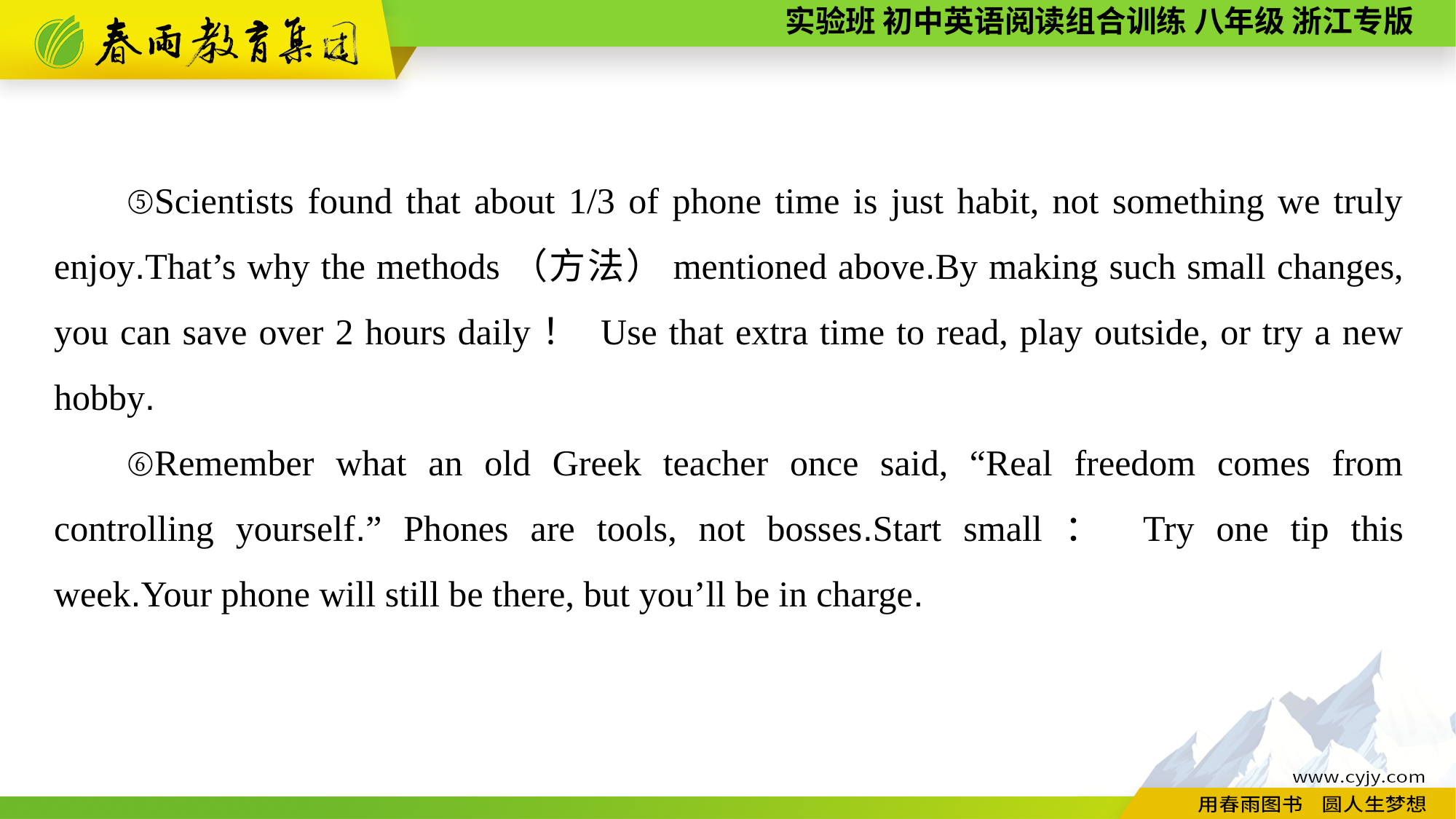

⑤Scientists found that about 1/3 of phone time is just habit, not something we truly enjoy.That’s why the methods（方法）mentioned above.By making such small changes, you can save over 2 hours daily！ Use that extra time to read, play outside, or try a new hobby.
⑥Remember what an old Greek teacher once said, “Real freedom comes from controlling yourself.” Phones are tools, not bosses.Start small： Try one tip this week.Your phone will still be there, but you’ll be in charge.